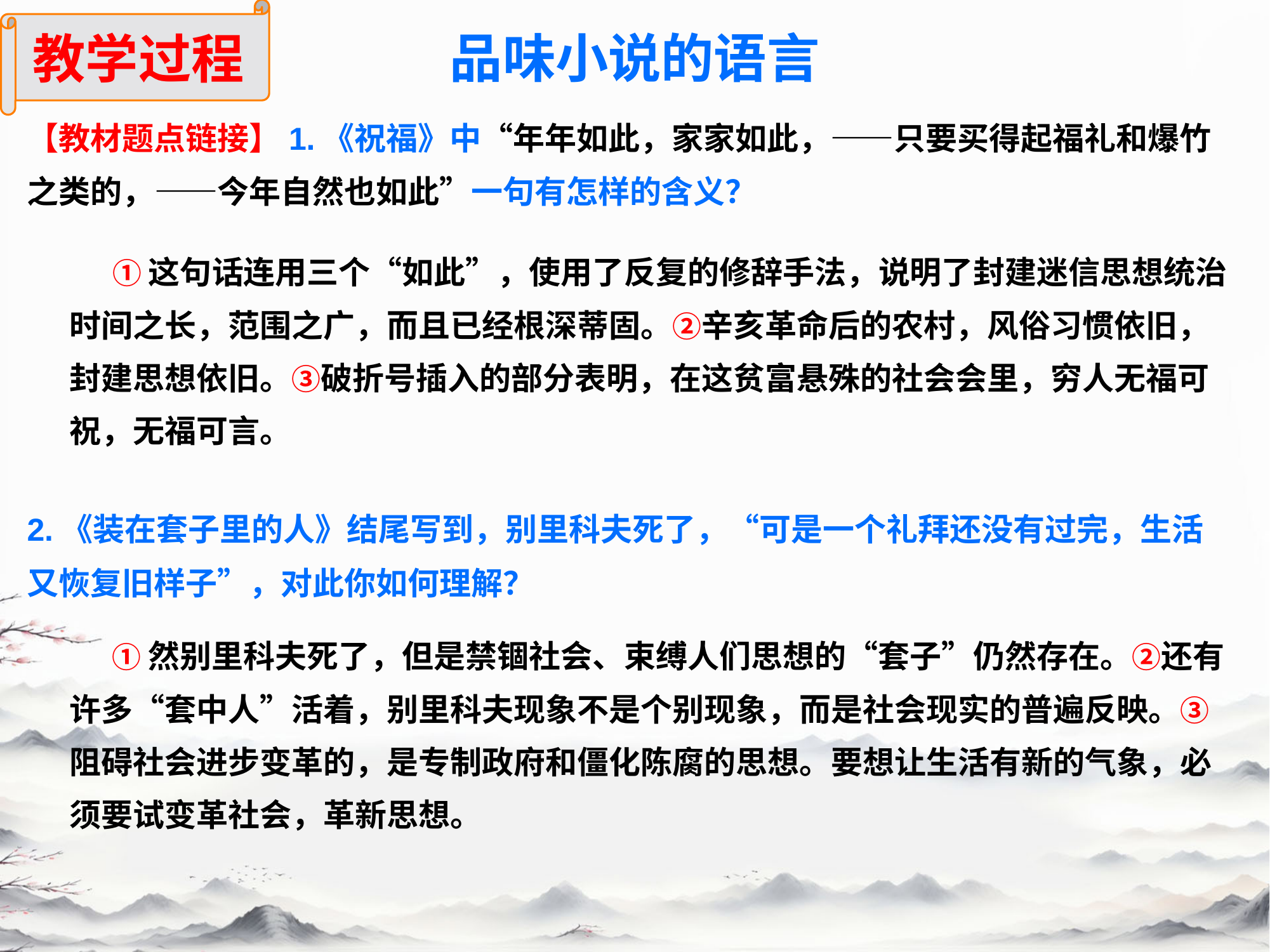

教学过程
品味小说的语言
【教材题点链接】1.《祝福》中“年年如此，家家如此，——只要买得起福礼和爆竹之类的，——今年自然也如此”一句有怎样的含义？
      ①这句话连用三个“如此”，使用了反复的修辞手法，说明了封建迷信思想统治时间之长，范围之广，而且已经根深蒂固。②辛亥革命后的农村，风俗习惯依旧，封建思想依旧。③破折号插入的部分表明，在这贫富悬殊的社会会里，穷人无福可祝，无福可言。
2.《装在套子里的人》结尾写到，别里科夫死了，“可是一个礼拜还没有过完，生活又恢复旧样子”，对此你如何理解？
      ①然别里科夫死了，但是禁锢社会、束缚人们思想的“套子”仍然存在。②还有许多“套中人”活着，别里科夫现象不是个别现象，而是社会现实的普遍反映。③阻碍社会进步变革的，是专制政府和僵化陈腐的思想。要想让生活有新的气象，必须要试变革社会，革新思想。